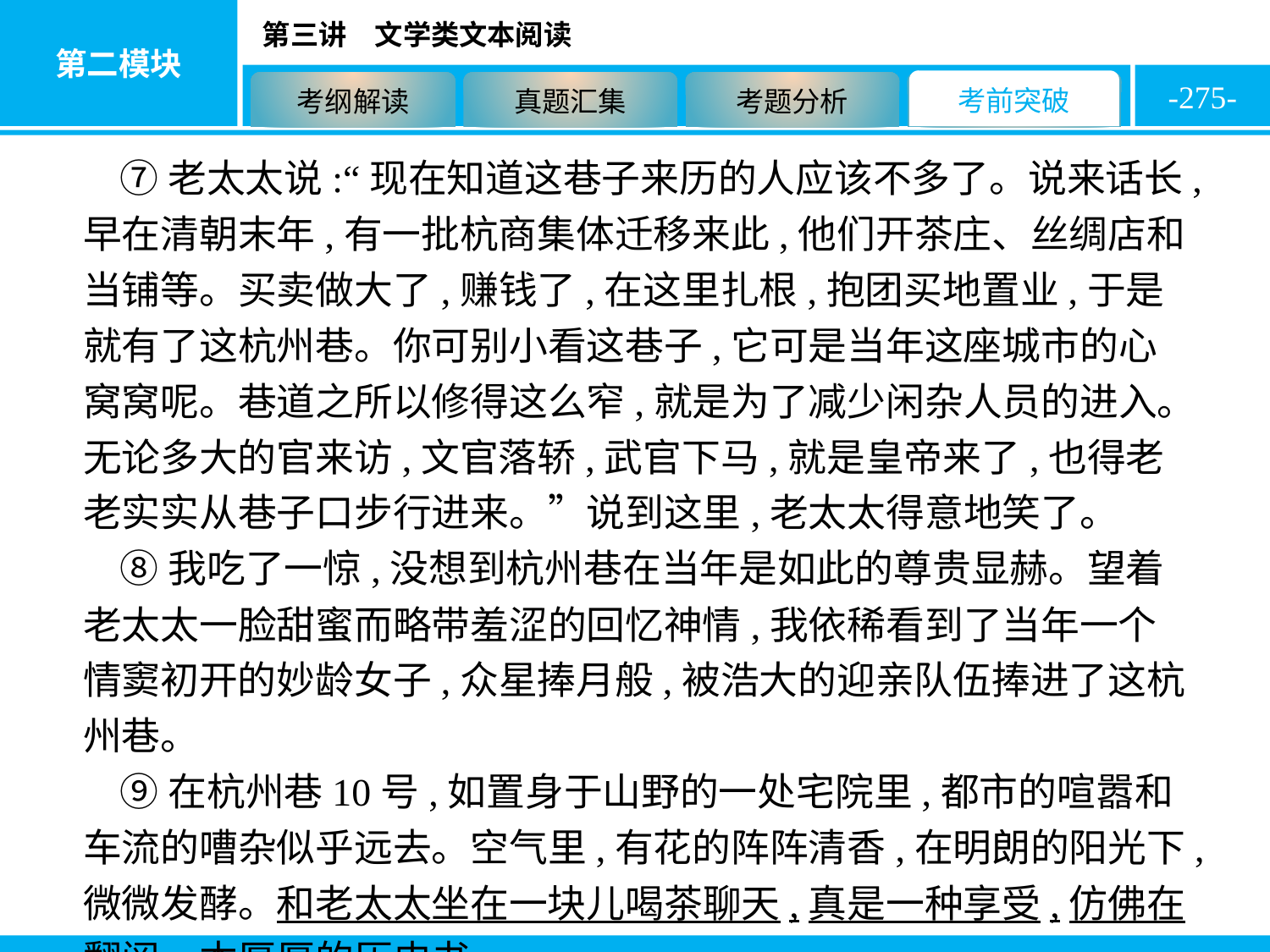

-275-
⑦老太太说:“现在知道这巷子来历的人应该不多了。说来话长,早在清朝末年,有一批杭商集体迁移来此,他们开茶庄、丝绸店和当铺等。买卖做大了,赚钱了,在这里扎根,抱团买地置业,于是就有了这杭州巷。你可别小看这巷子,它可是当年这座城市的心窝窝呢。巷道之所以修得这么窄,就是为了减少闲杂人员的进入。无论多大的官来访,文官落轿,武官下马,就是皇帝来了,也得老老实实从巷子口步行进来。”说到这里,老太太得意地笑了。
⑧我吃了一惊,没想到杭州巷在当年是如此的尊贵显赫。望着老太太一脸甜蜜而略带羞涩的回忆神情,我依稀看到了当年一个情窦初开的妙龄女子,众星捧月般,被浩大的迎亲队伍捧进了这杭州巷。
⑨在杭州巷10号,如置身于山野的一处宅院里,都市的喧嚣和车流的嘈杂似乎远去。空气里,有花的阵阵清香,在明朗的阳光下,微微发酵。和老太太坐在一块儿喝茶聊天,真是一种享受,仿佛在翻阅一本厚厚的历史书。